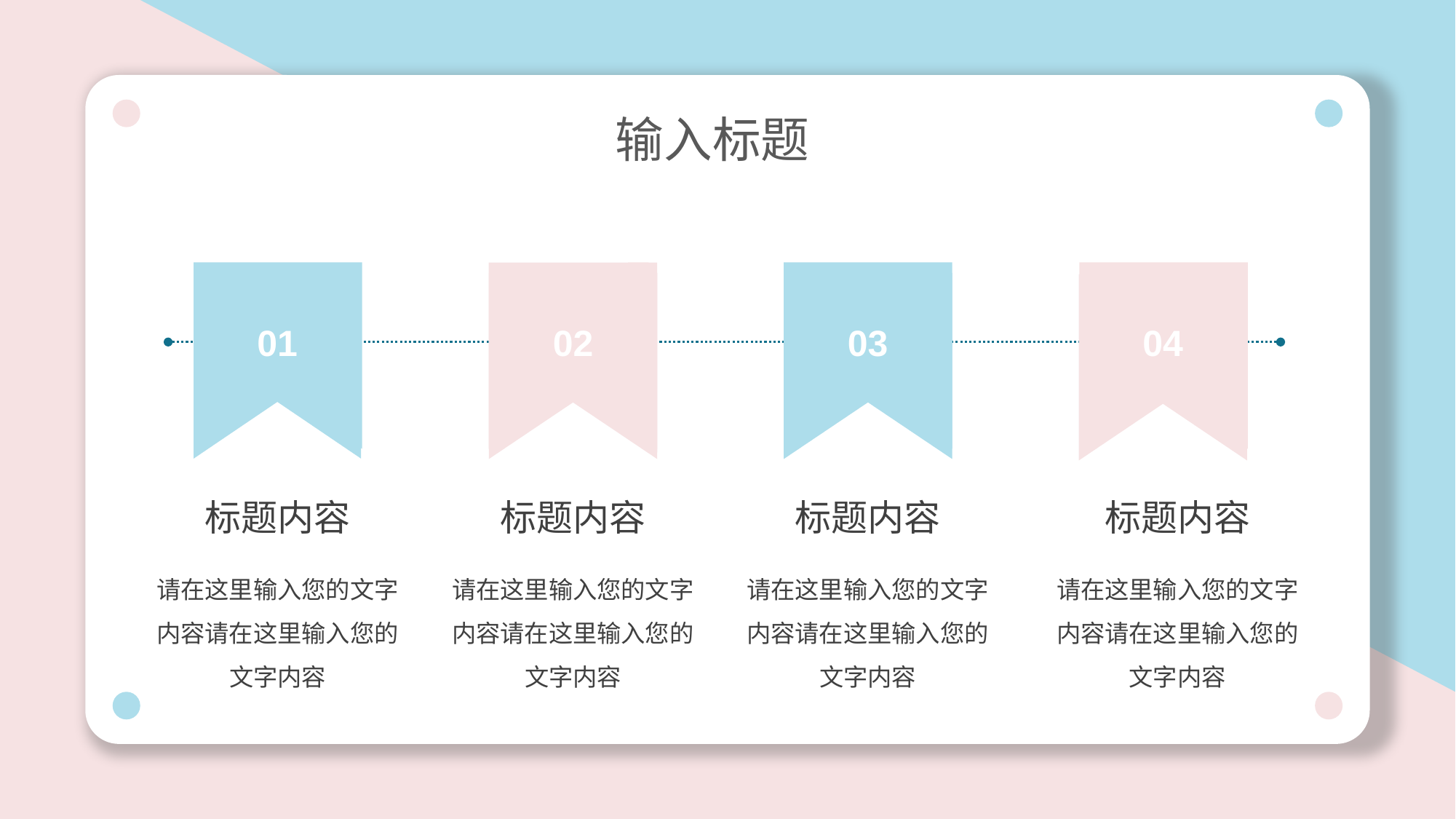

输入标题

01

03

04

02
标题内容
请在这里输入您的文字内容请在这里输入您的文字内容
标题内容
请在这里输入您的文字内容请在这里输入您的文字内容
标题内容
请在这里输入您的文字内容请在这里输入您的文字内容
标题内容
请在这里输入您的文字内容请在这里输入您的文字内容